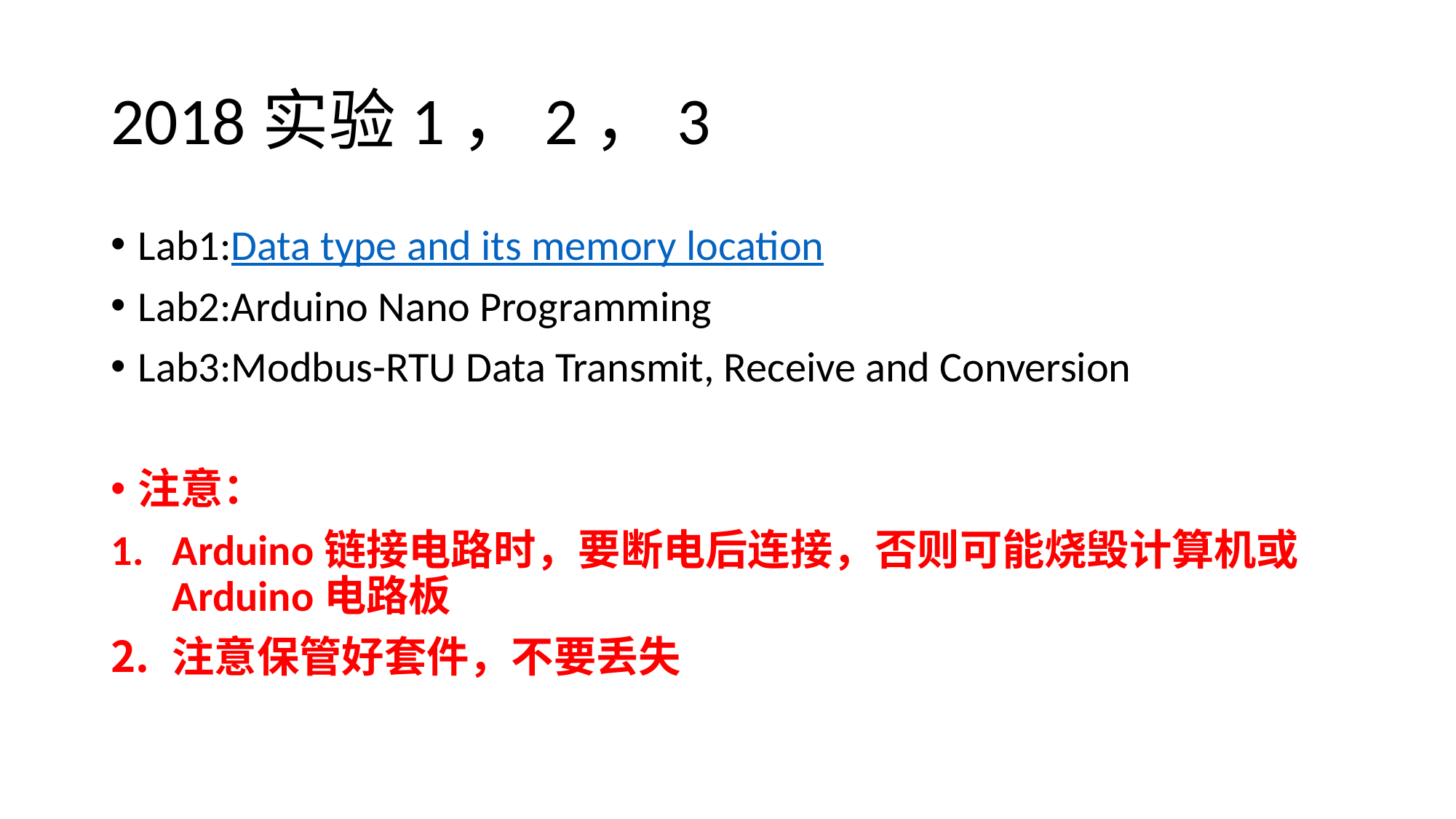

# 2018实验1，2，3
Lab1:Data type and its memory location
Lab2:Arduino Nano Programming
Lab3:Modbus-RTU Data Transmit, Receive and Conversion

注意：
Arduino链接电路时，要断电后连接，否则可能烧毁计算机或Arduino电路板
注意保管好套件，不要丢失